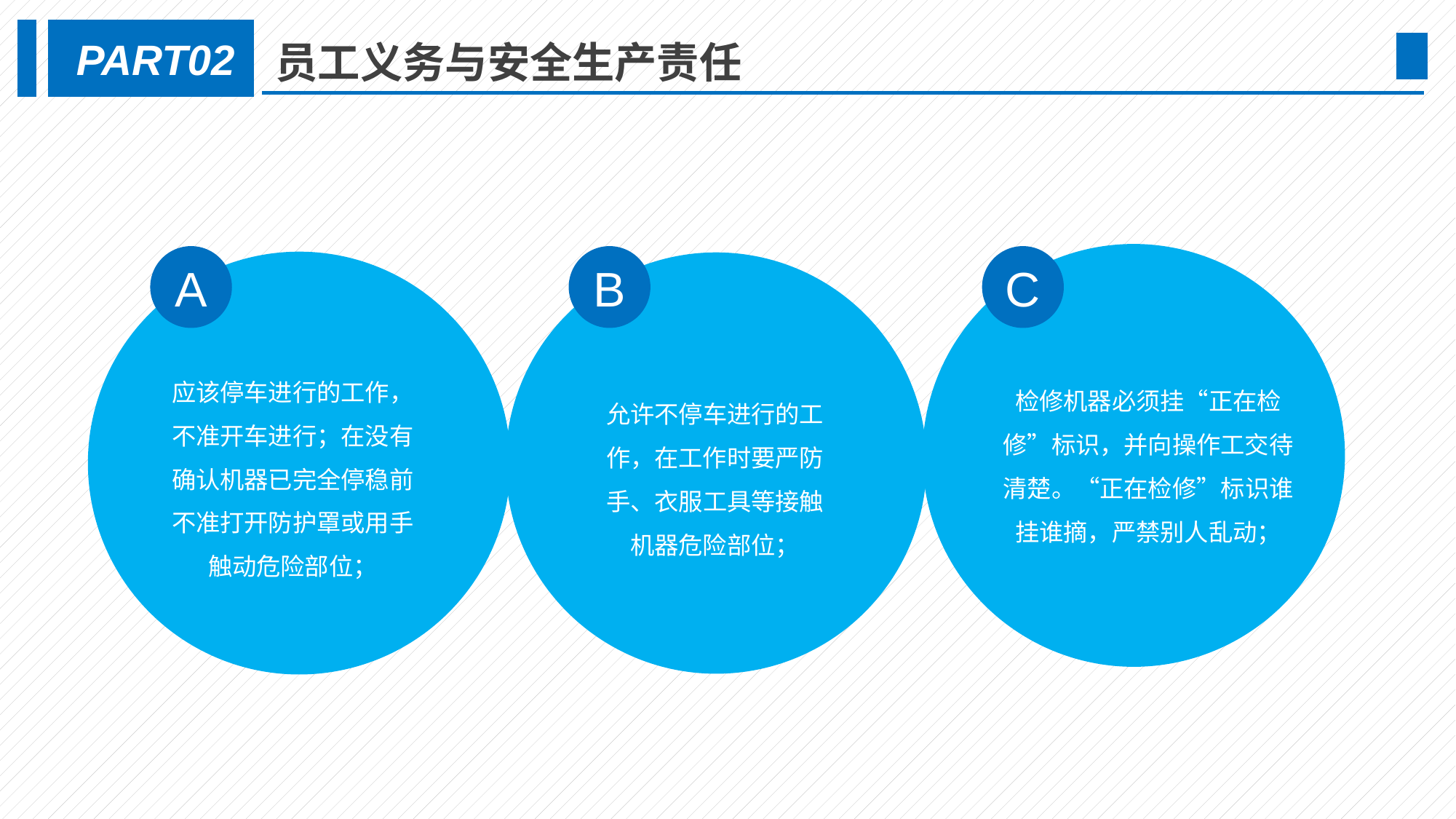

PART02
员工义务与安全生产责任

A
B
C

应该停车进行的工作，不准开车进行；在没有确认机器已完全停稳前不准打开防护罩或用手触动危险部位；
检修机器必须挂“正在检修”标识，并向操作工交待清楚。“正在检修”标识谁挂谁摘，严禁别人乱动；
允许不停车进行的工作，在工作时要严防手、衣服工具等接触机器危险部位；